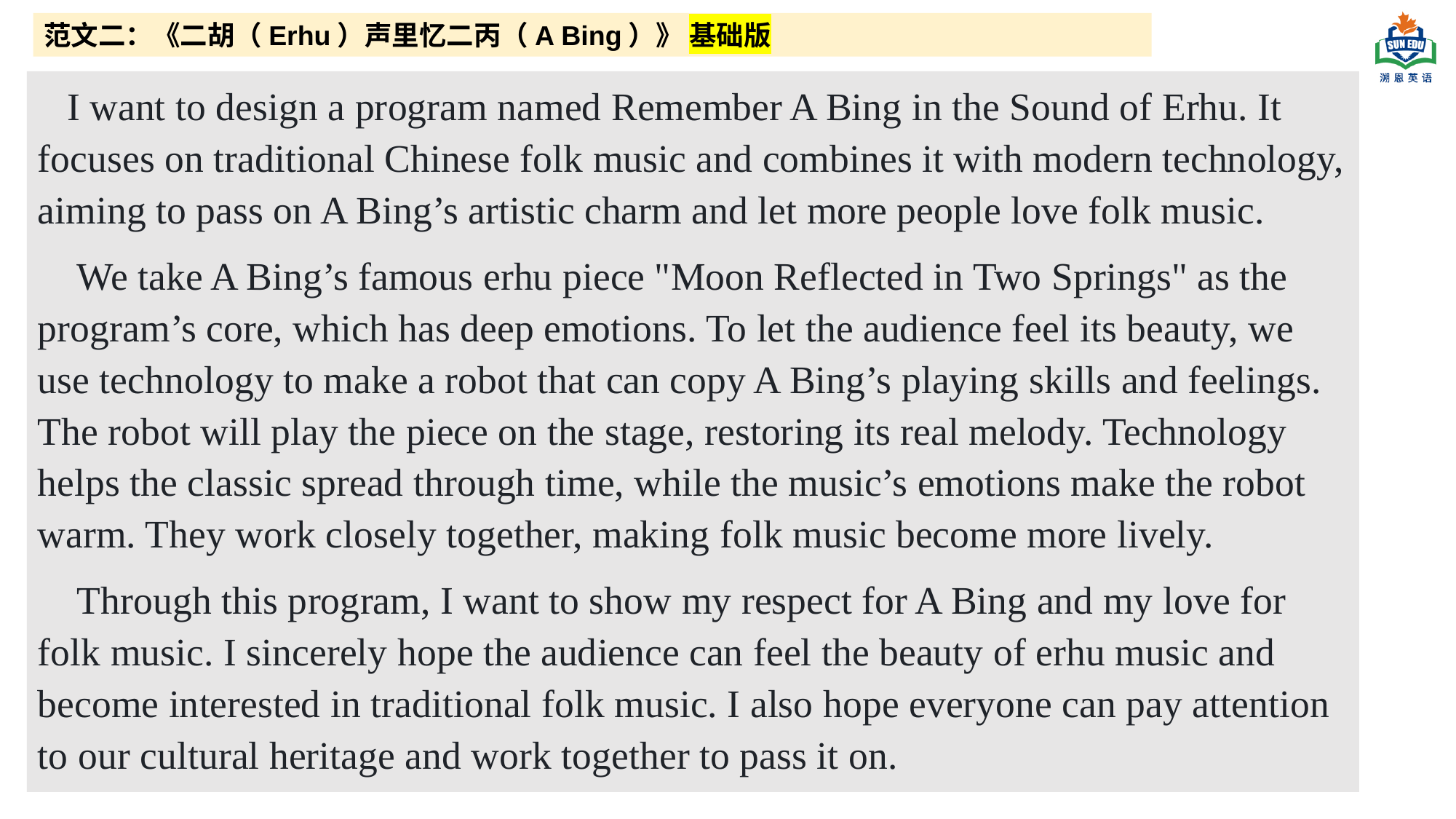

范文二：《二胡（Erhu）声里忆二丙（A Bing）》 基础版
   I want to design a program named Remember A Bing in the Sound of Erhu. It focuses on traditional Chinese folk music and combines it with modern technology, aiming to pass on A Bing’s artistic charm and let more people love folk music.
    We take A Bing’s famous erhu piece "Moon Reflected in Two Springs" as the program’s core, which has deep emotions. To let the audience feel its beauty, we use technology to make a robot that can copy A Bing’s playing skills and feelings. The robot will play the piece on the stage, restoring its real melody. Technology helps the classic spread through time, while the music’s emotions make the robot warm. They work closely together, making folk music become more lively.
    Through this program, I want to show my respect for A Bing and my love for folk music. I sincerely hope the audience can feel the beauty of erhu music and become interested in traditional folk music. I also hope everyone can pay attention to our cultural heritage and work together to pass it on.